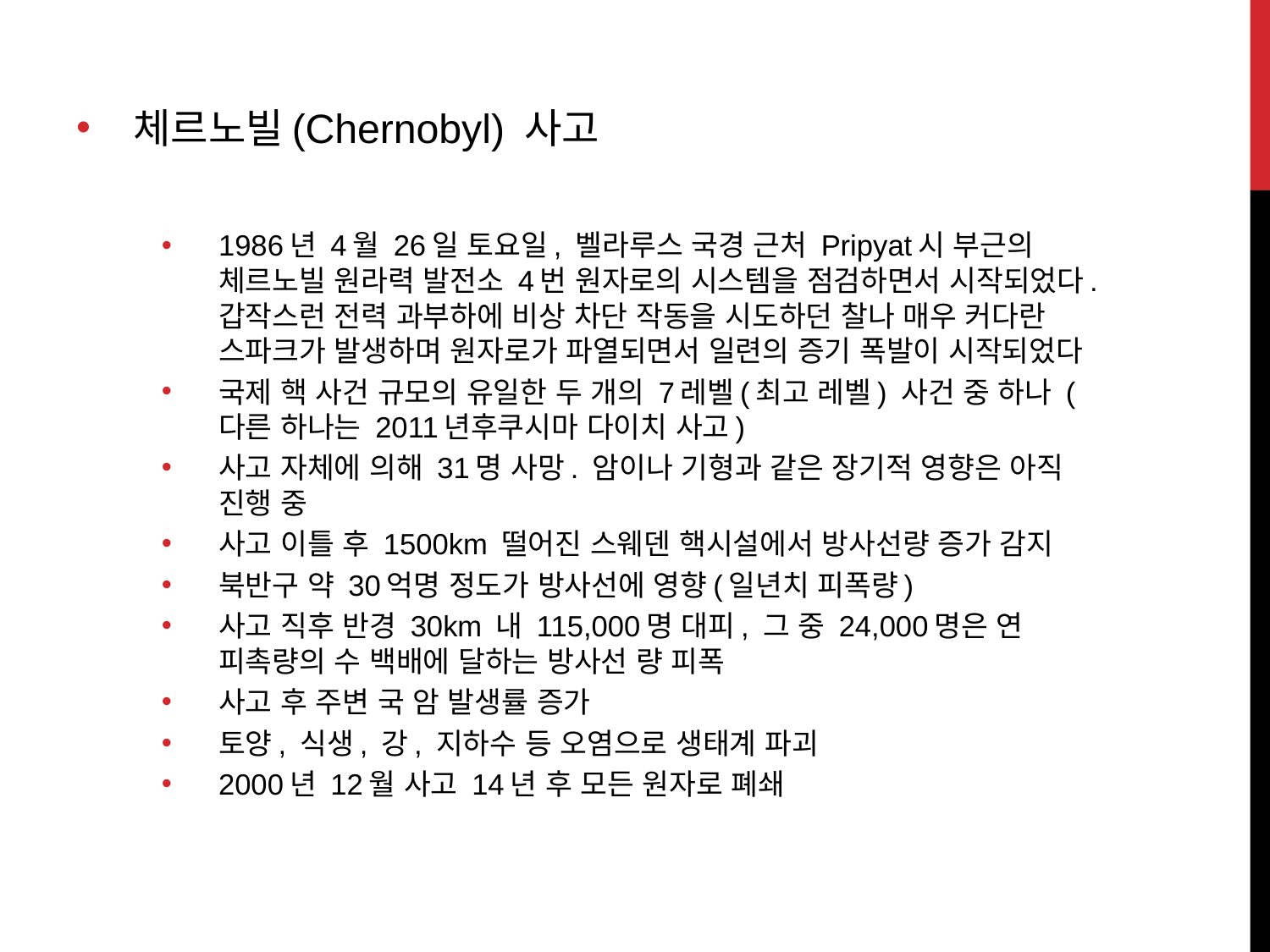

체르노빌(Chernobyl) 사고

1986년 4월 26일 토요일, 벨라루스 국경 근처 Pripyat시 부근의 체르노빌 원라력 발전소 4번 원자로의 시스템을 점검하면서 시작되었다. 갑작스런 전력 과부하에 비상 차단 작동을 시도하던 찰나 매우 커다란 스파크가 발생하며 원자로가 파열되면서 일련의 증기 폭발이 시작되었다
국제 핵 사건 규모의 유일한 두 개의 7레벨(최고 레벨) 사건 중 하나 (다른 하나는 2011년후쿠시마 다이치 사고)
사고 자체에 의해 31명 사망. 암이나 기형과 같은 장기적 영향은 아직 진행 중
사고 이틀 후 1500km 떨어진 스웨덴 핵시설에서 방사선량 증가 감지
북반구 약 30억명 정도가 방사선에 영향(일년치 피폭량)
사고 직후 반경 30km 내 115,000명 대피, 그 중 24,000명은 연 피촉량의 수 백배에 달하는 방사선 량 피폭
사고 후 주변 국 암 발생률 증가
토양, 식생, 강, 지하수 등 오염으로 생태계 파괴
2000년 12월 사고 14년 후 모든 원자로 폐쇄